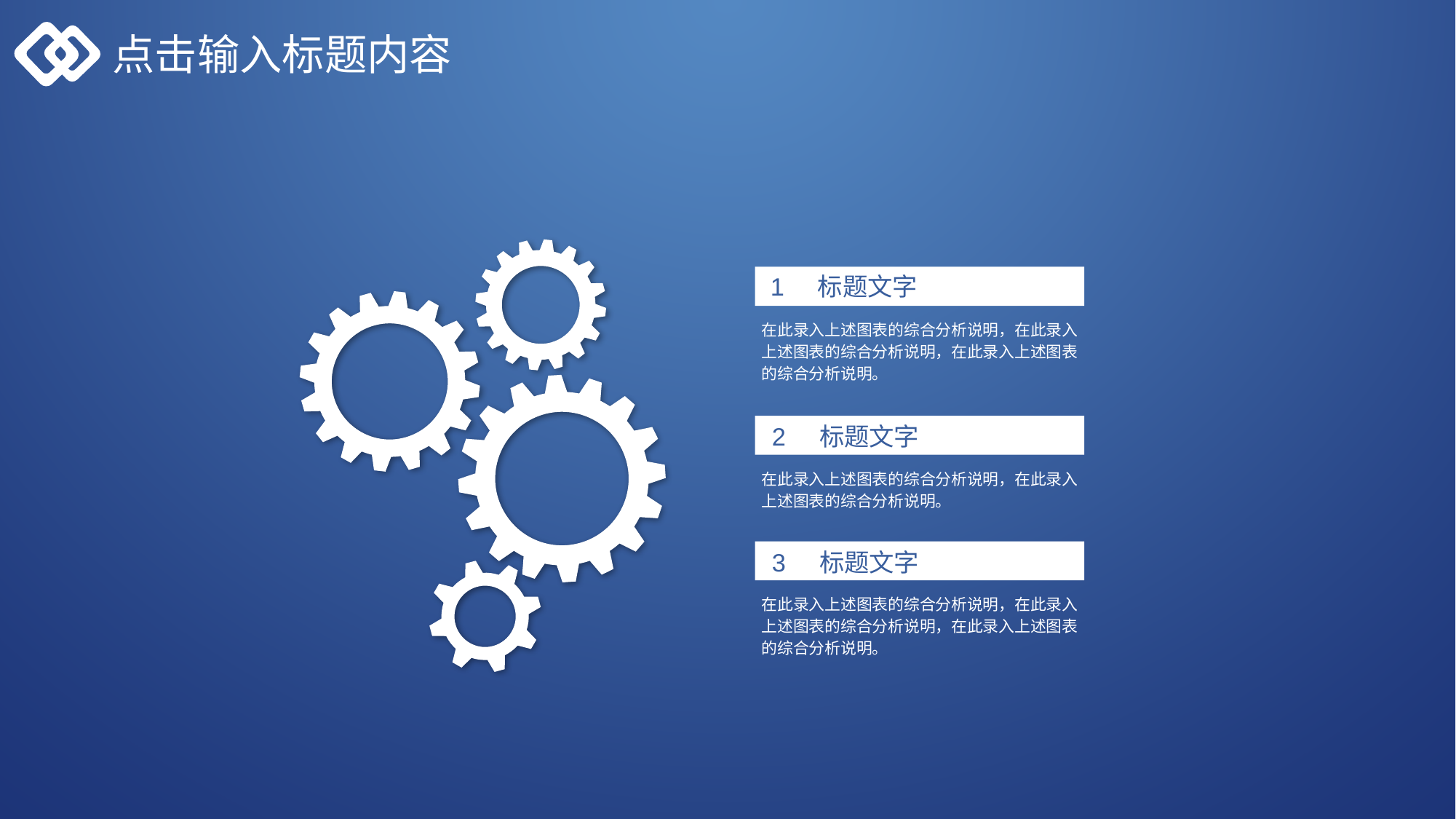

点击输入标题内容

1    标题文字

在此录入上述图表的综合分析说明，在此录入上述图表的综合分析说明，在此录入上述图表的综合分析说明。

2    标题文字

在此录入上述图表的综合分析说明，在此录入上述图表的综合分析说明。
3    标题文字

在此录入上述图表的综合分析说明，在此录入上述图表的综合分析说明，在此录入上述图表的综合分析说明。